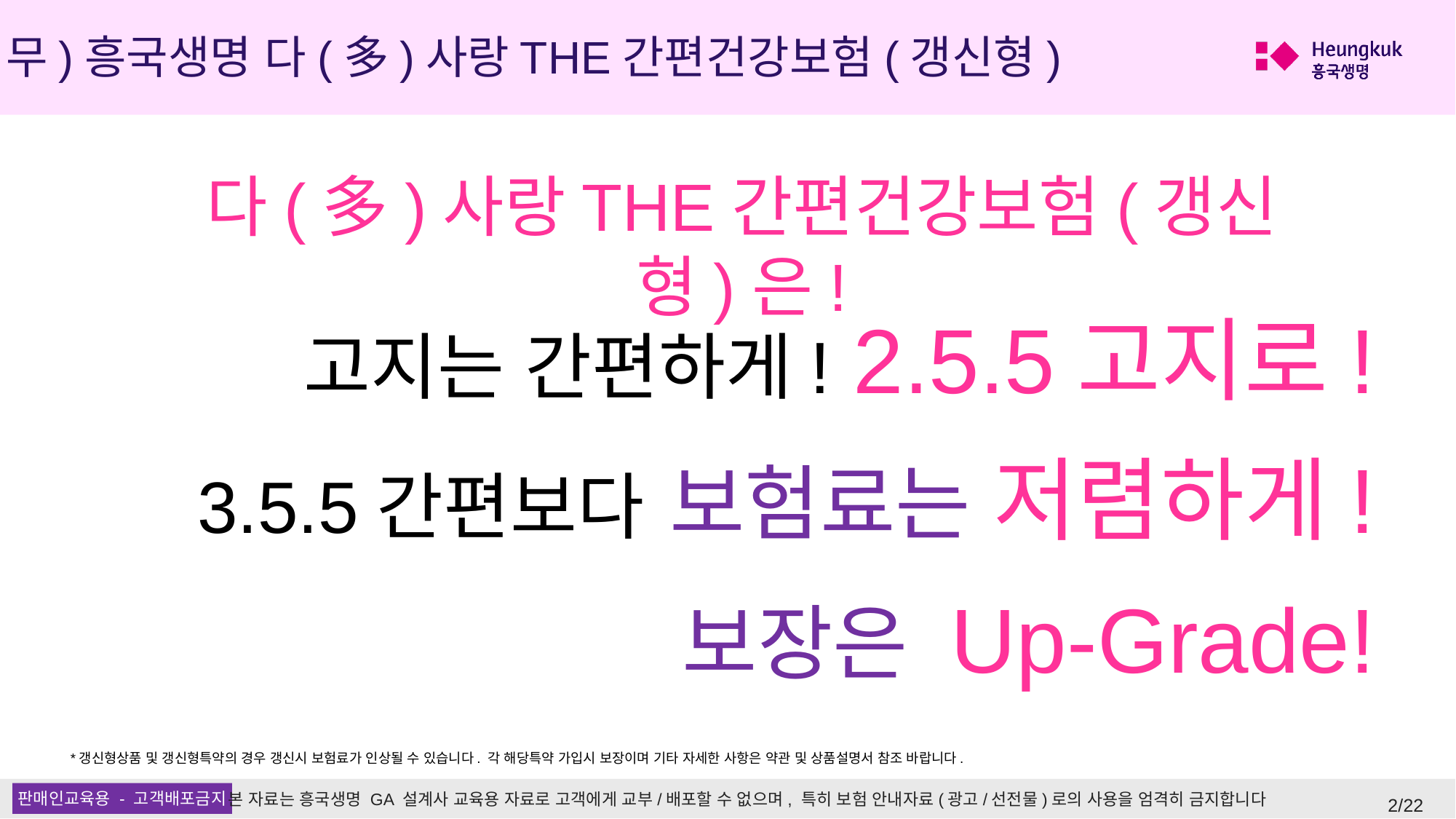

(무)흥국생명 다(多)사랑THE간편건강보험(갱신형)
다(多)사랑THE간편건강보험(갱신형)은!
고지는 간편하게! 2.5.5고지로!
3.5.5간편보다 보험료는 저렴하게!
보장은 Up-Grade!
*갱신형상품 및 갱신형특약의 경우 갱신시 보험료가 인상될 수 있습니다. 각 해당특약 가입시 보장이며 기타 자세한 사항은 약관 및 상품설명서 참조 바랍니다.
2/22